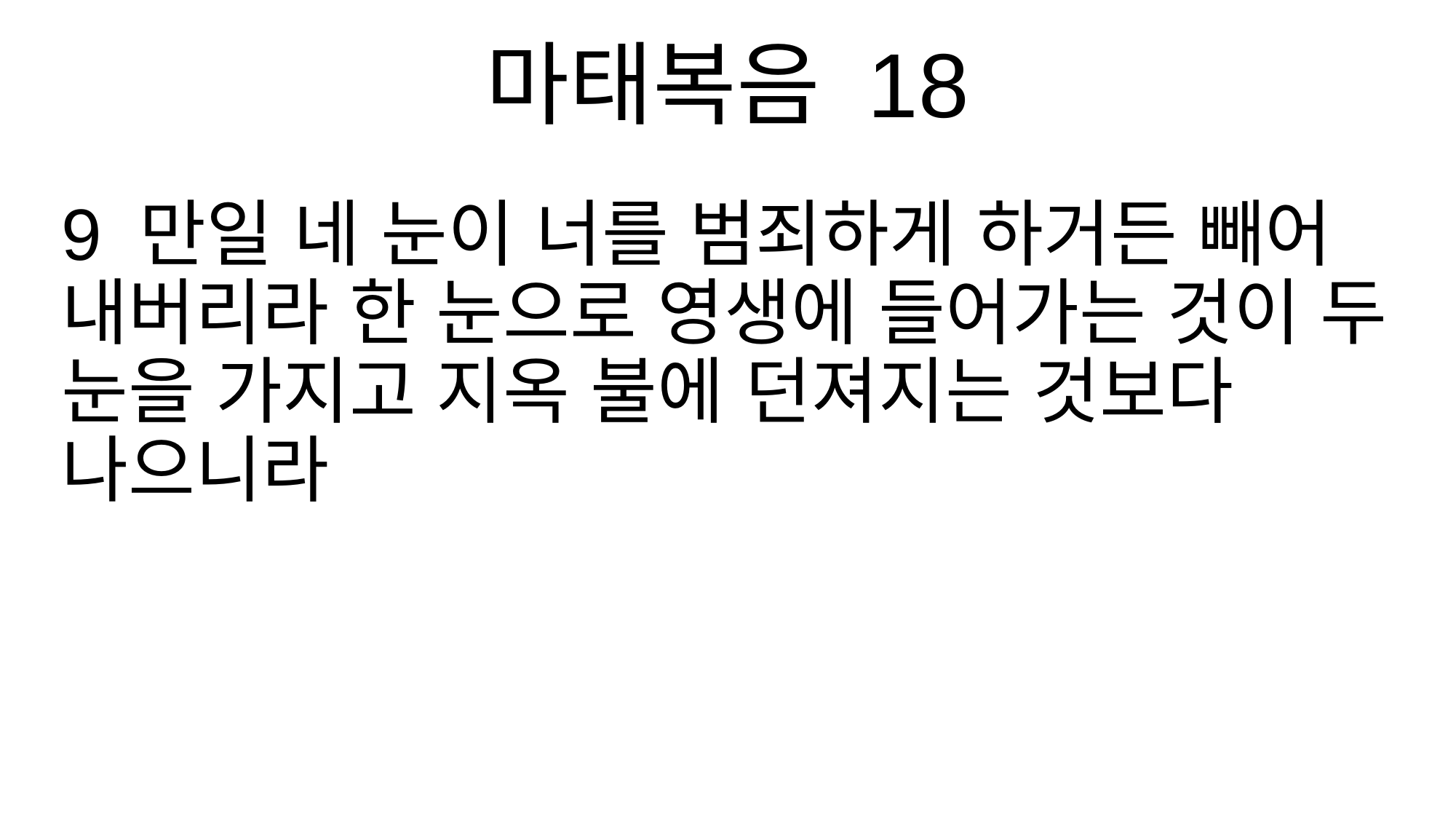

마태복음 18
9 만일 네 눈이 너를 범죄하게 하거든 빼어 내버리라 한 눈으로 영생에 들어가는 것이 두 눈을 가지고 지옥 불에 던져지는 것보다 나으니라